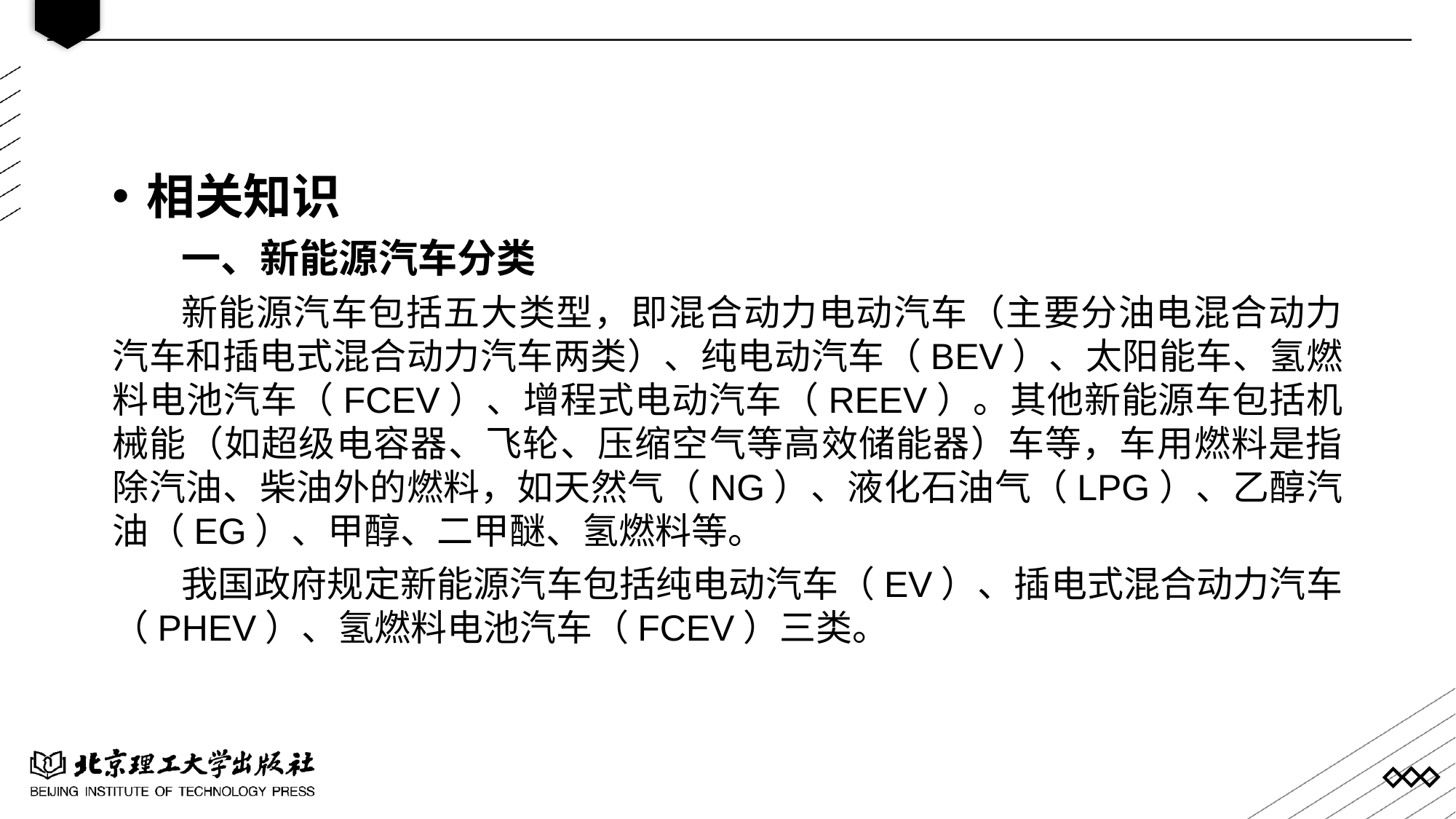

相关知识
一、新能源汽车分类
新能源汽车包括五大类型，即混合动力电动汽车（主要分油电混合动力汽车和插电式混合动力汽车两类）、纯电动汽车（BEV）、太阳能车、氢燃料电池汽车（FCEV）、增程式电动汽车（REEV）。其他新能源车包括机械能（如超级电容器、飞轮、压缩空气等高效储能器）车等，车用燃料是指除汽油、柴油外的燃料，如天然气（NG）、液化石油气（LPG）、乙醇汽油（EG）、甲醇、二甲醚、氢燃料等。
我国政府规定新能源汽车包括纯电动汽车（EV）、插电式混合动力汽车（PHEV）、氢燃料电池汽车（FCEV）三类。